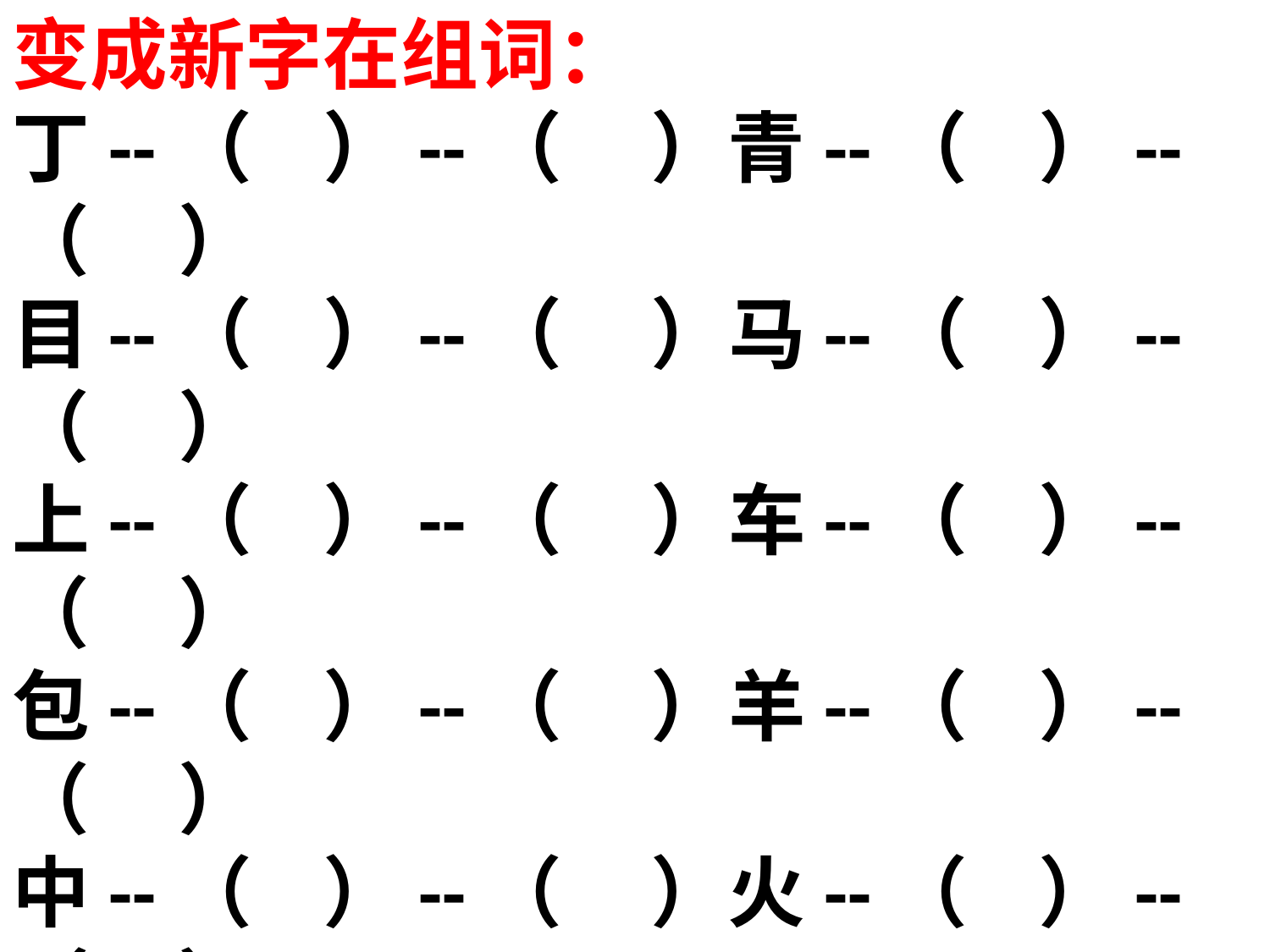

变成新字在组词：
丁--（    ）--（     ）青--（    ）--（     ）
目--（    ）--（     ）马--（    ）--（     ）
上--（    ）--（     ）车--（    ）--（     ）
包--（    ）--（     ）羊--（    ）--（     ）
中--（    ）--（     ）火--（    ）--（     ）
斤--（    ）--（     ）井--（    ）--（     ）
京--（    ）--（     ）云--（    ）--（     ）
米--（    ）--（     ）力--（    ）--（